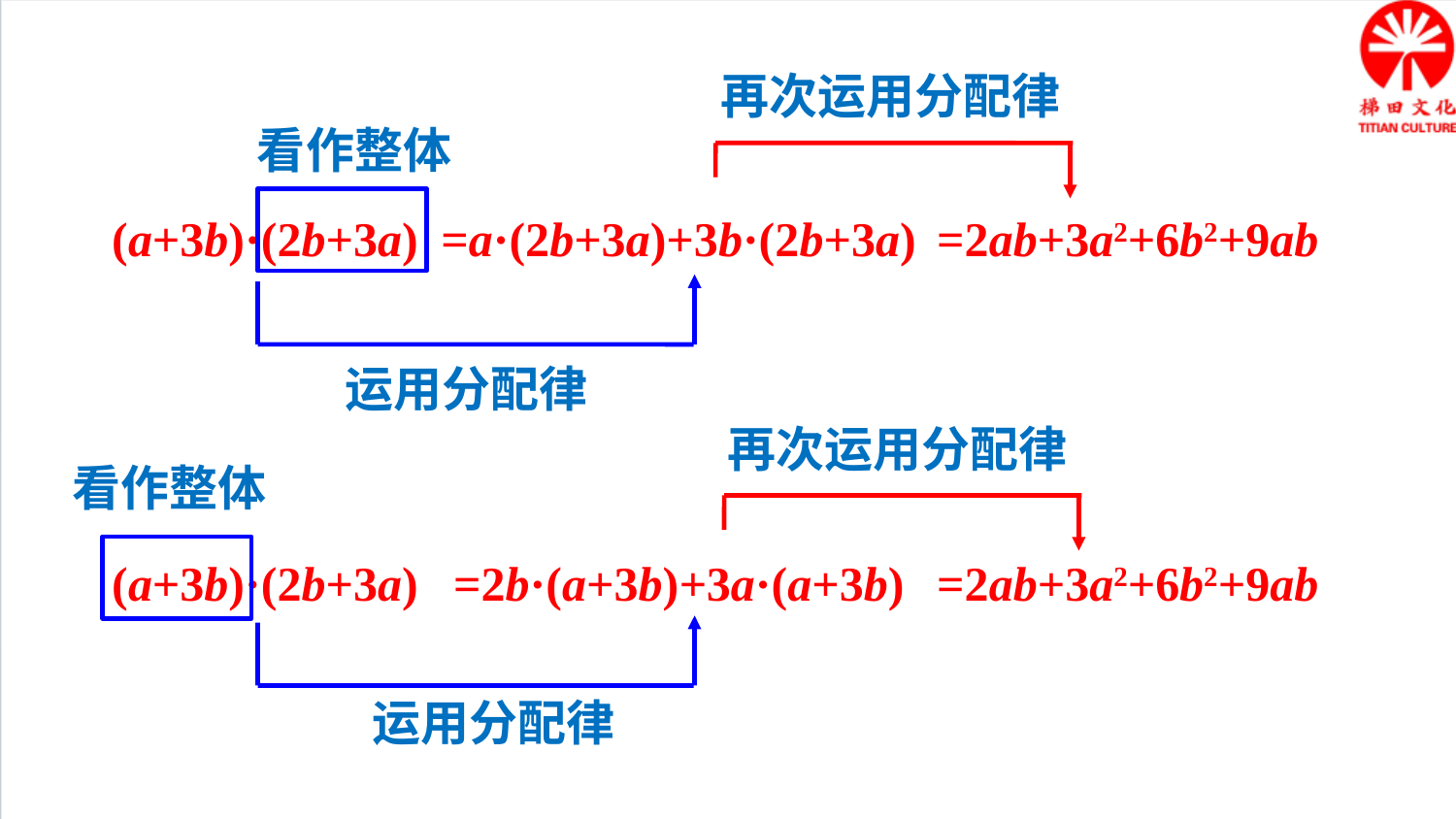

再次运用分配律

看作整体
(a+3b)·(2b+3a)

=a·(2b+3a)+3b·(2b+3a)
=2ab+3a2+6b2+9ab

运用分配律
再次运用分配律

看作整体
=2b·(a+3b)+3a·(a+3b)
=2ab+3a2+6b2+9ab
(a+3b)·(2b+3a)

运用分配律